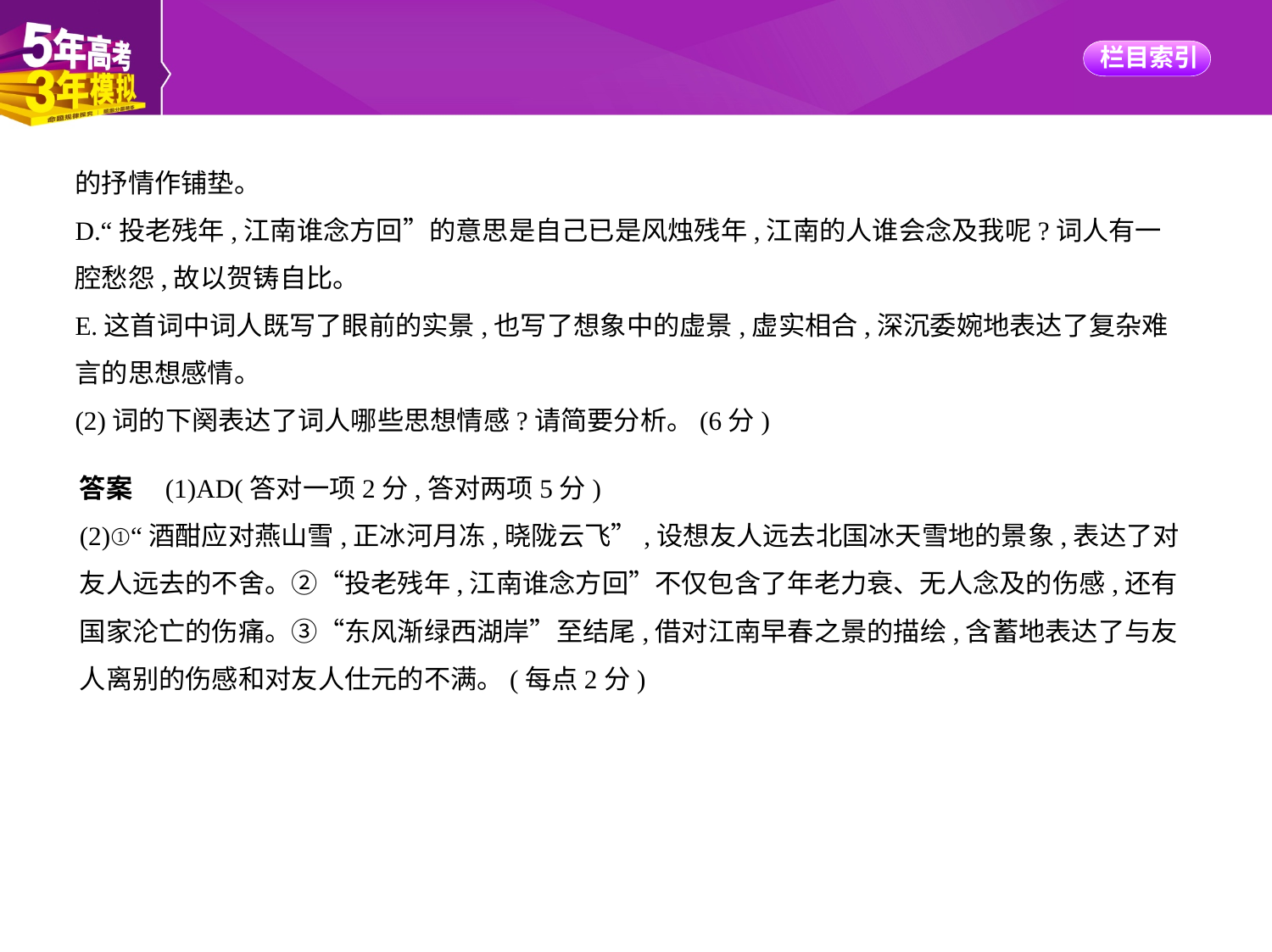

的抒情作铺垫。
D.“投老残年,江南谁念方回”的意思是自己已是风烛残年,江南的人谁会念及我呢?词人有一
腔愁怨,故以贺铸自比。
E.这首词中词人既写了眼前的实景,也写了想象中的虚景,虚实相合,深沉委婉地表达了复杂难
言的思想感情。
(2)词的下阕表达了词人哪些思想情感?请简要分析。(6分)
答案　(1)AD(答对一项2分,答对两项5分)
(2)①“酒酣应对燕山雪,正冰河月冻,晓陇云飞”,设想友人远去北国冰天雪地的景象,表达了对
友人远去的不舍。②“投老残年,江南谁念方回”不仅包含了年老力衰、无人念及的伤感,还有
国家沦亡的伤痛。③“东风渐绿西湖岸”至结尾,借对江南早春之景的描绘,含蓄地表达了与友
人离别的伤感和对友人仕元的不满。(每点2分)